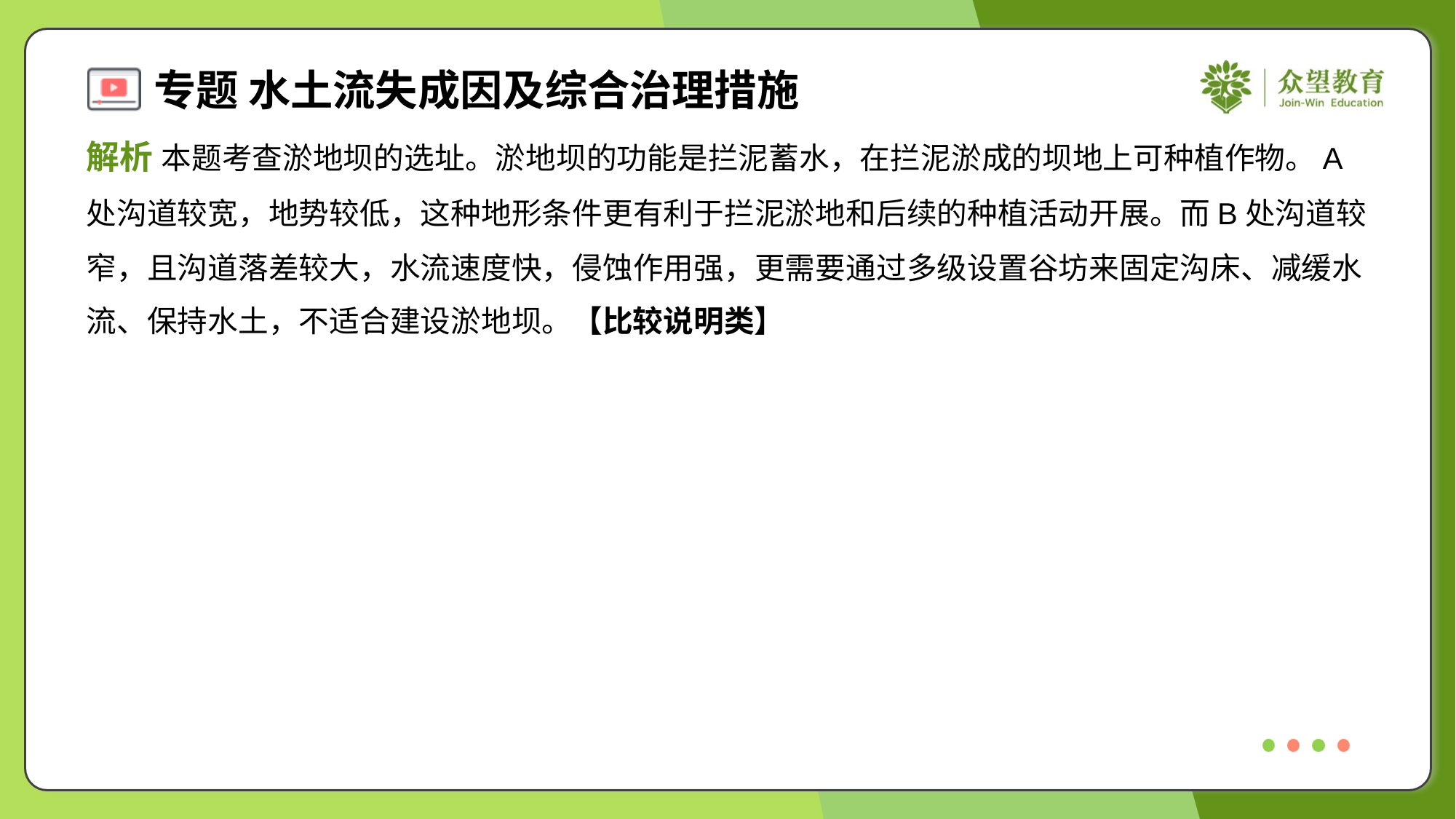

解析 本题考查淤地坝的选址。淤地坝的功能是拦泥蓄水，在拦泥淤成的坝地上可种植作物。A
处沟道较宽，地势较低，这种地形条件更有利于拦泥淤地和后续的种植活动开展。而B处沟道较
窄，且沟道落差较大，水流速度快，侵蚀作用强，更需要通过多级设置谷坊来固定沟床、减缓水
流、保持水土，不适合建设淤地坝。【比较说明类】